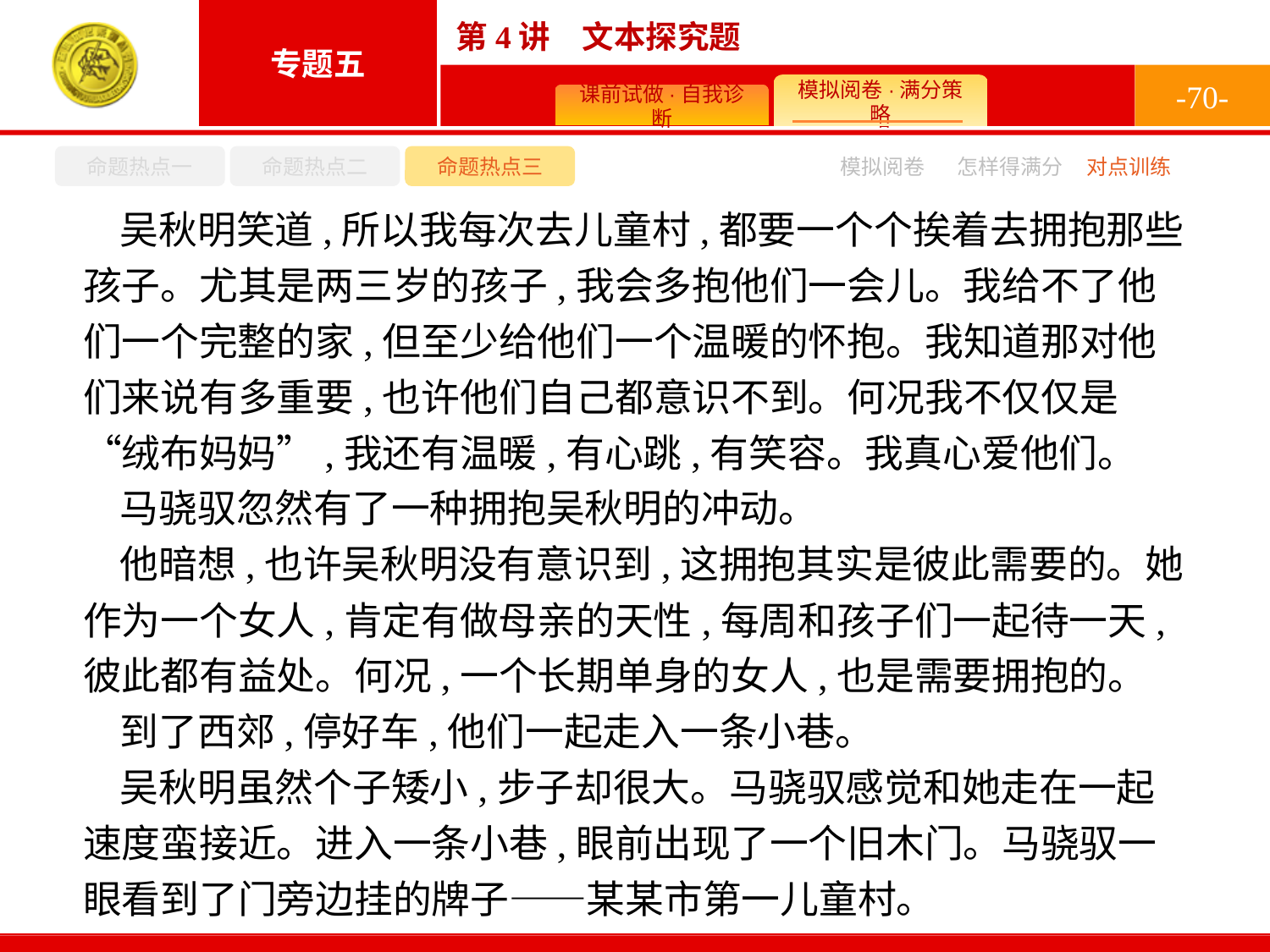

-70-
命题热点一
命题热点二
命题热点三
模拟阅卷
怎样得满分
对点训练
吴秋明笑道,所以我每次去儿童村,都要一个个挨着去拥抱那些孩子。尤其是两三岁的孩子,我会多抱他们一会儿。我给不了他们一个完整的家,但至少给他们一个温暖的怀抱。我知道那对他们来说有多重要,也许他们自己都意识不到。何况我不仅仅是“绒布妈妈”,我还有温暖,有心跳,有笑容。我真心爱他们。
马骁驭忽然有了一种拥抱吴秋明的冲动。
他暗想,也许吴秋明没有意识到,这拥抱其实是彼此需要的。她作为一个女人,肯定有做母亲的天性,每周和孩子们一起待一天,彼此都有益处。何况,一个长期单身的女人,也是需要拥抱的。
到了西郊,停好车,他们一起走入一条小巷。
吴秋明虽然个子矮小,步子却很大。马骁驭感觉和她走在一起速度蛮接近。进入一条小巷,眼前出现了一个旧木门。马骁驭一眼看到了门旁边挂的牌子——某某市第一儿童村。